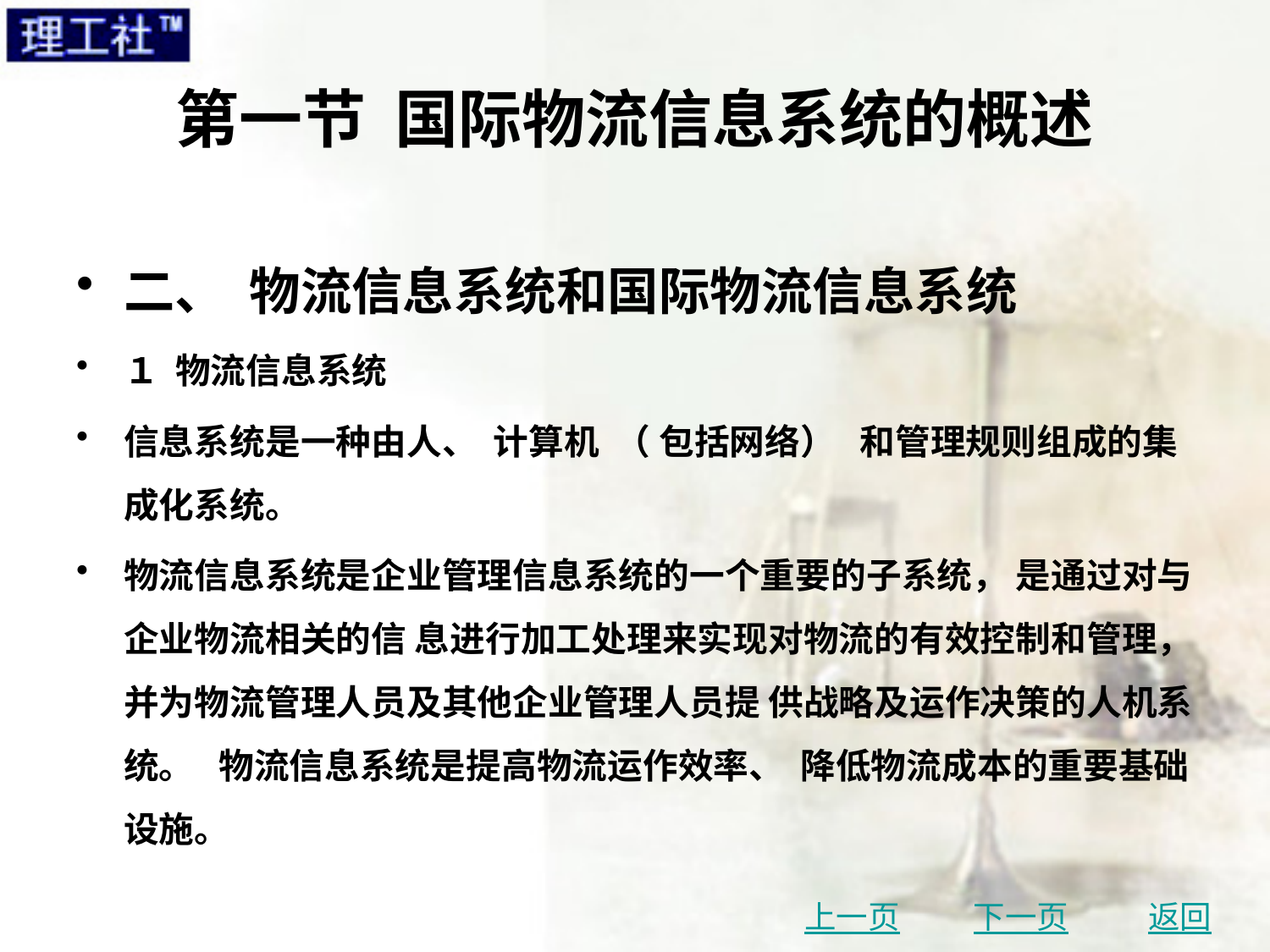

# 第一节  国际物流信息系统的概述
二、  物流信息系统和国际物流信息系统
１  物流信息系统
信息系统是一种由人、  计算机  （ 包括网络）   和管理规则组成的集成化系统。
物流信息系统是企业管理信息系统的一个重要的子系统， 是通过对与企业物流相关的信 息进行加工处理来实现对物流的有效控制和管理， 并为物流管理人员及其他企业管理人员提 供战略及运作决策的人机系统。   物流信息系统是提高物流运作效率、  降低物流成本的重要基础设施。

上一页
下一页
返回